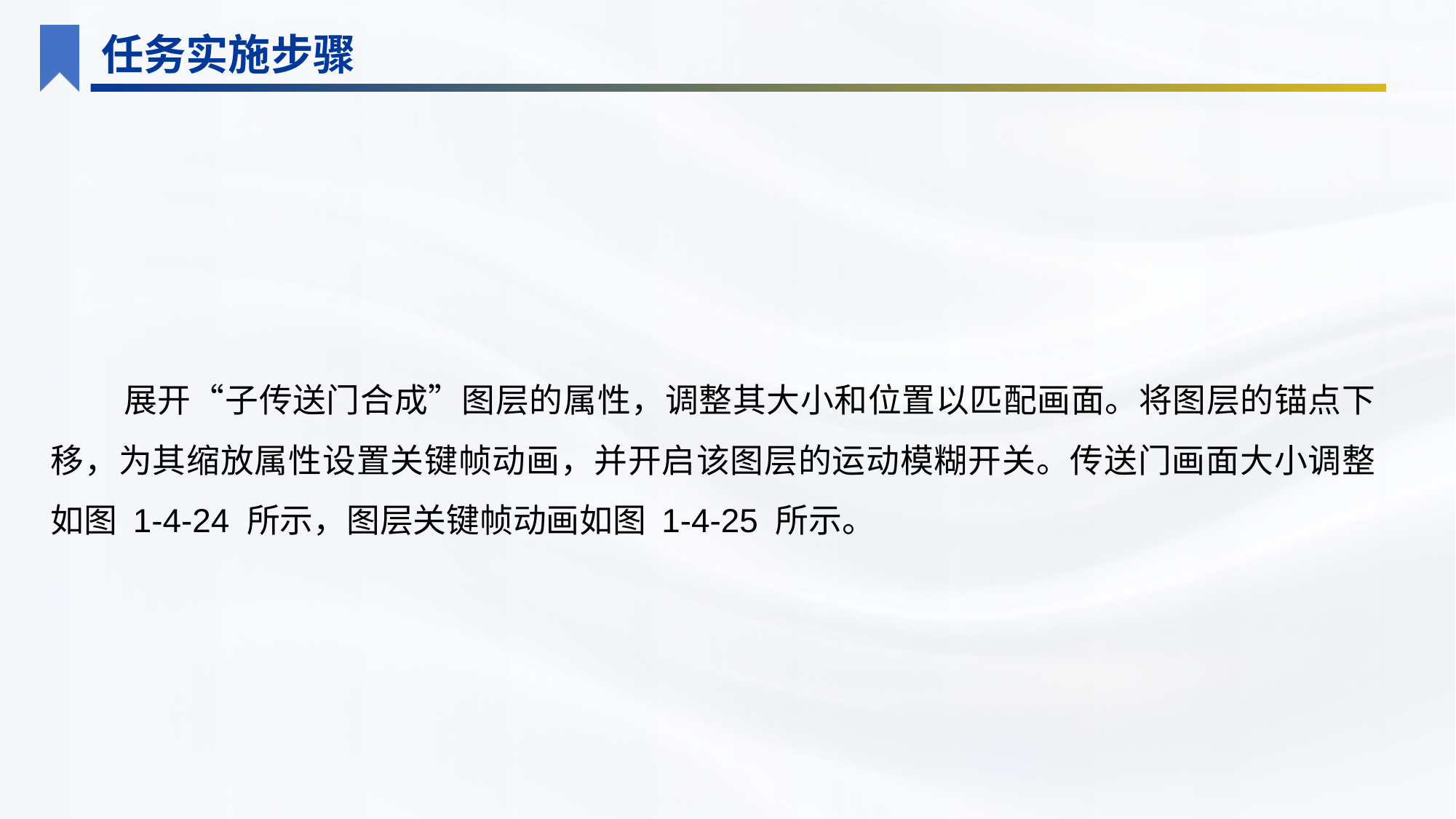

任务实施步骤
展开“子传送门合成”图层的属性，调整其大小和位置以匹配画面。将图层的锚点下移，为其缩放属性设置关键帧动画，并开启该图层的运动模糊开关。传送门画面大小调整如图 1-4-24 所示，图层关键帧动画如图 1-4-25 所示。